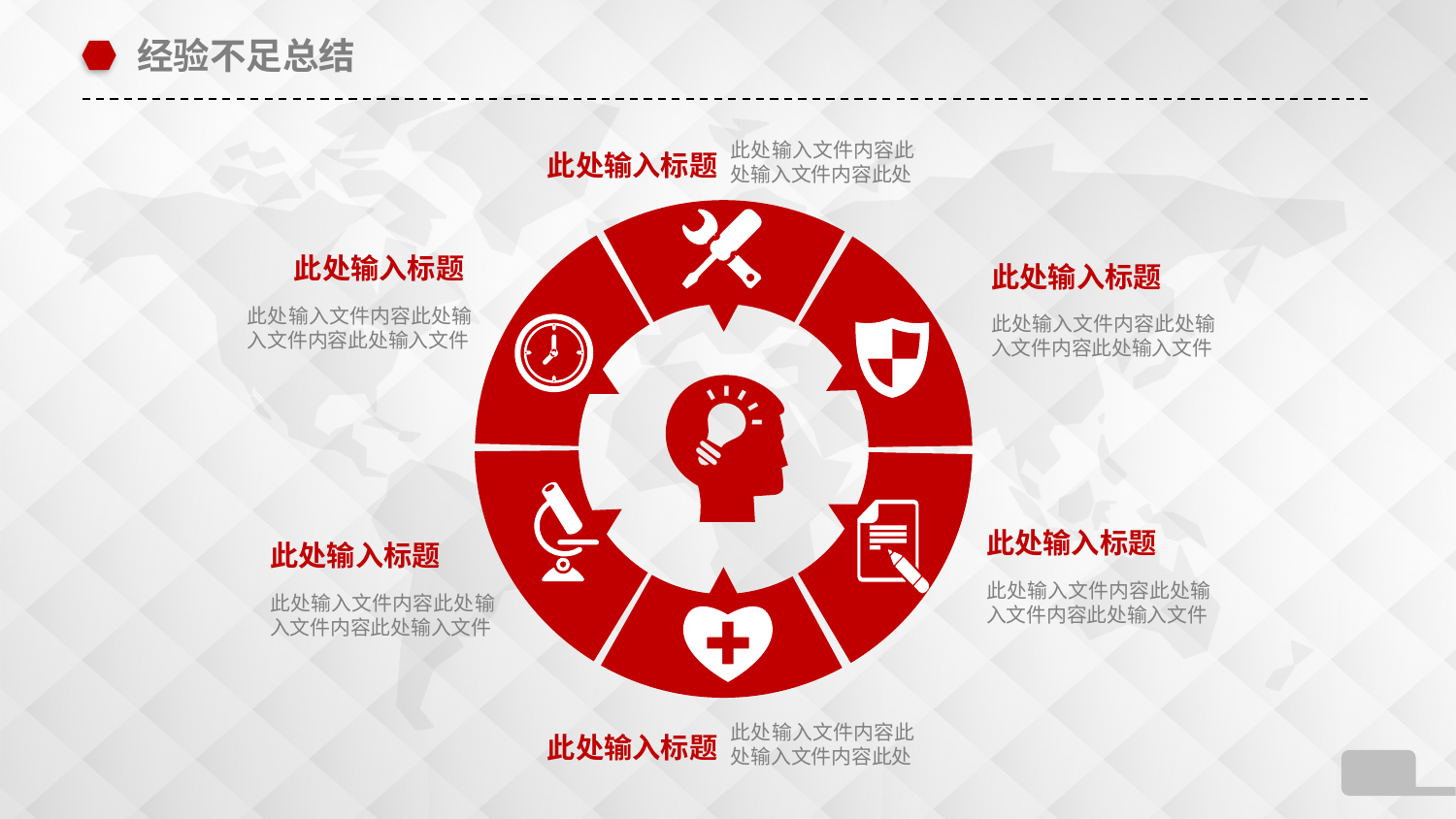

经验不足总结

此处输入文件内容此处输入文件内容此处
此处输入标题

此处输入标题
此处输入标题
此处输入文件内容此处输入文件内容此处输入文件
此处输入文件内容此处输入文件内容此处输入文件

此处输入标题
此处输入标题

此处输入文件内容此处输入文件内容此处输入文件
此处输入文件内容此处输入文件内容此处输入文件

此处输入文件内容此处输入文件内容此处
此处输入标题